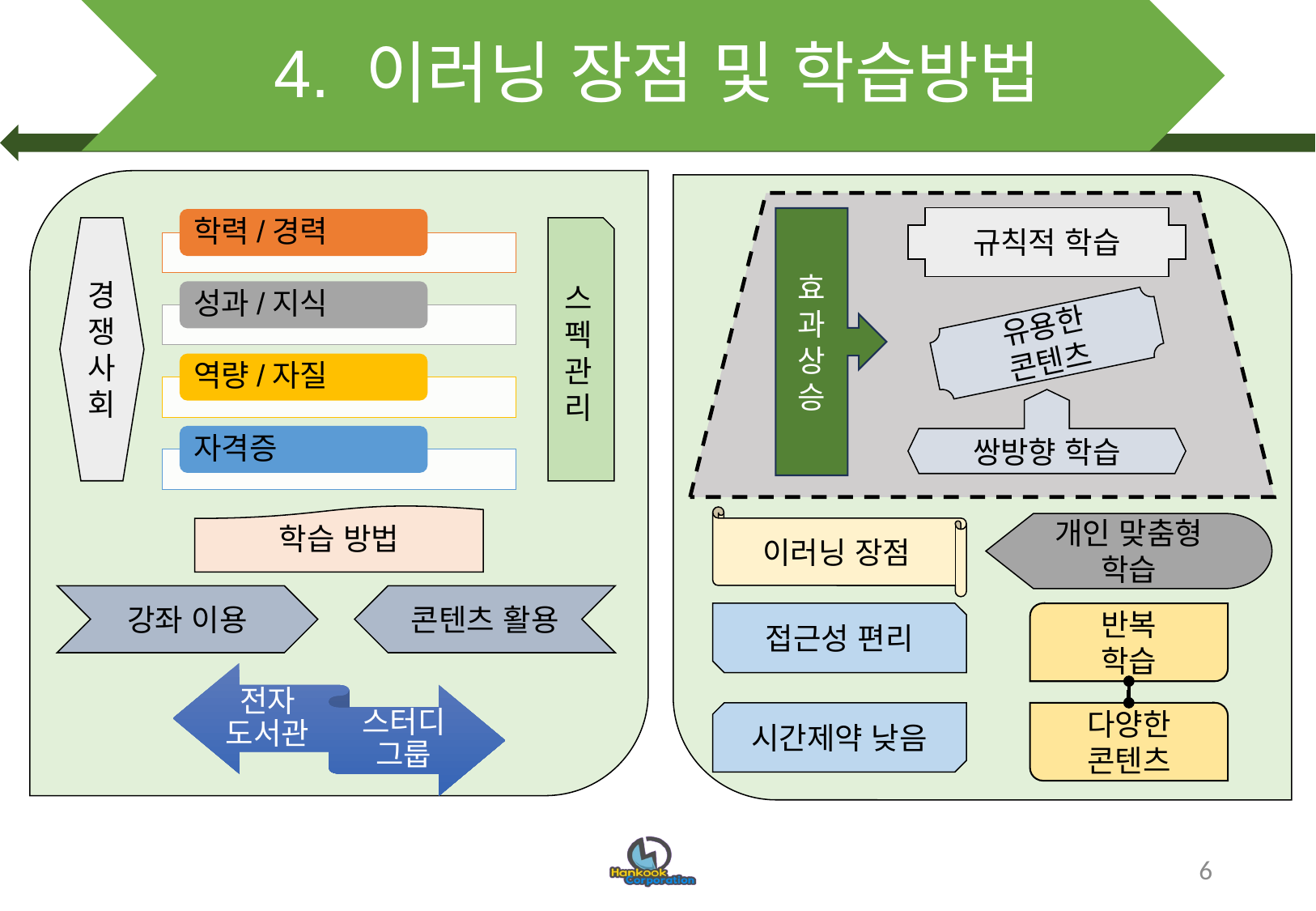

# 4. 이러닝 장점 및 학습방법

학력/경력
성과/지식
역량/자질
자격증
규칙적 학습
효
과
상
승
경쟁사회
스펙관리
유용한
콘텐츠
쌍방향 학습

이러닝 장점
개인 맞춤형 학습
학습 방법
강좌 이용
콘텐츠 활용
반복
학습
접근성 편리
전자
도서관
스터디
그룹
다양한 콘텐츠
시간제약 낮음
6